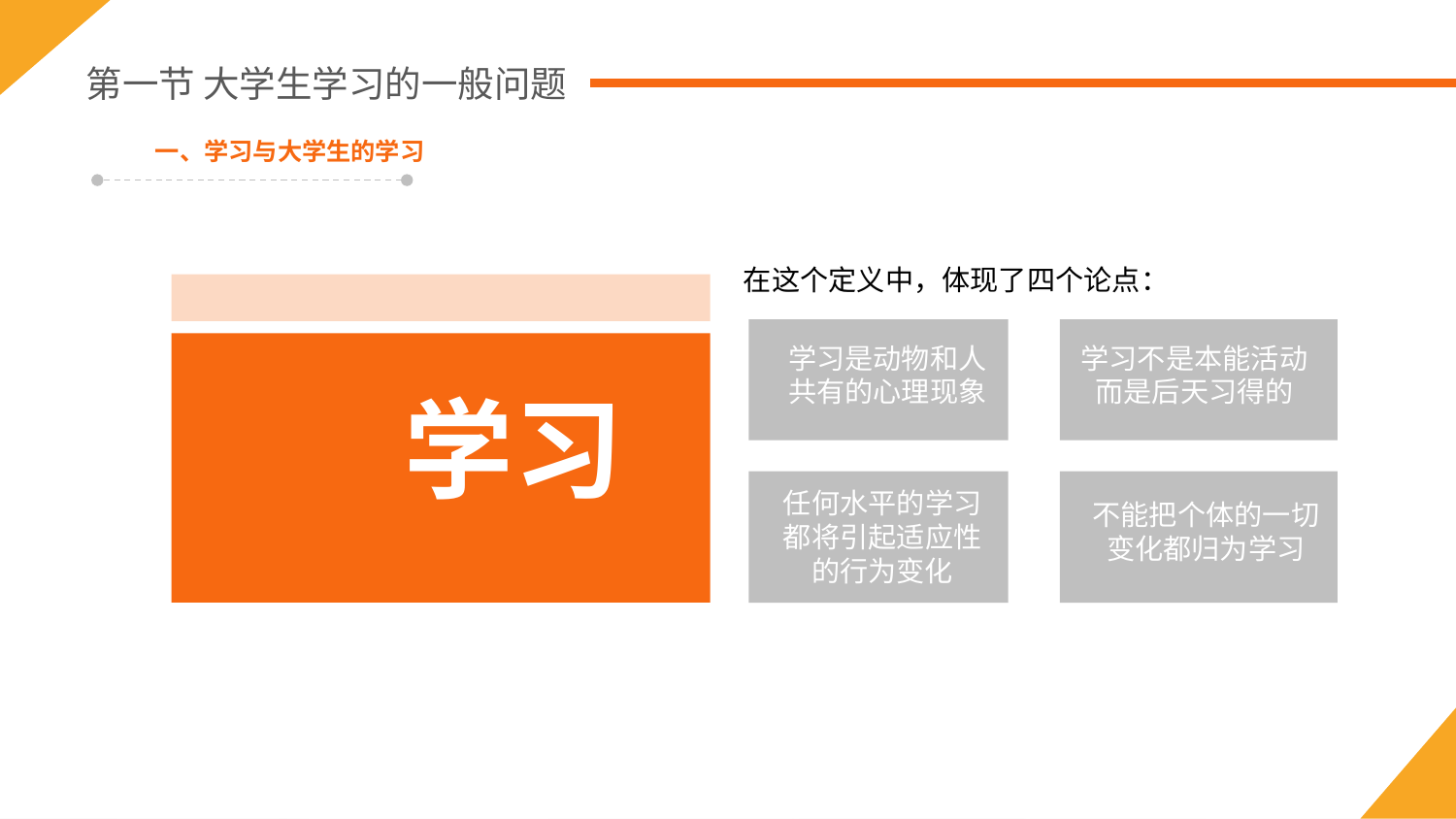

第一节 大学生学习的一般问题
一、学习与大学生的学习
在这个定义中，体现了四个论点：

学习是动物和人共有的心理现象
学习不是本能活动而是后天习得的

学习

任何水平的学习都将引起适应性的行为变化
不能把个体的一切变化都归为学习